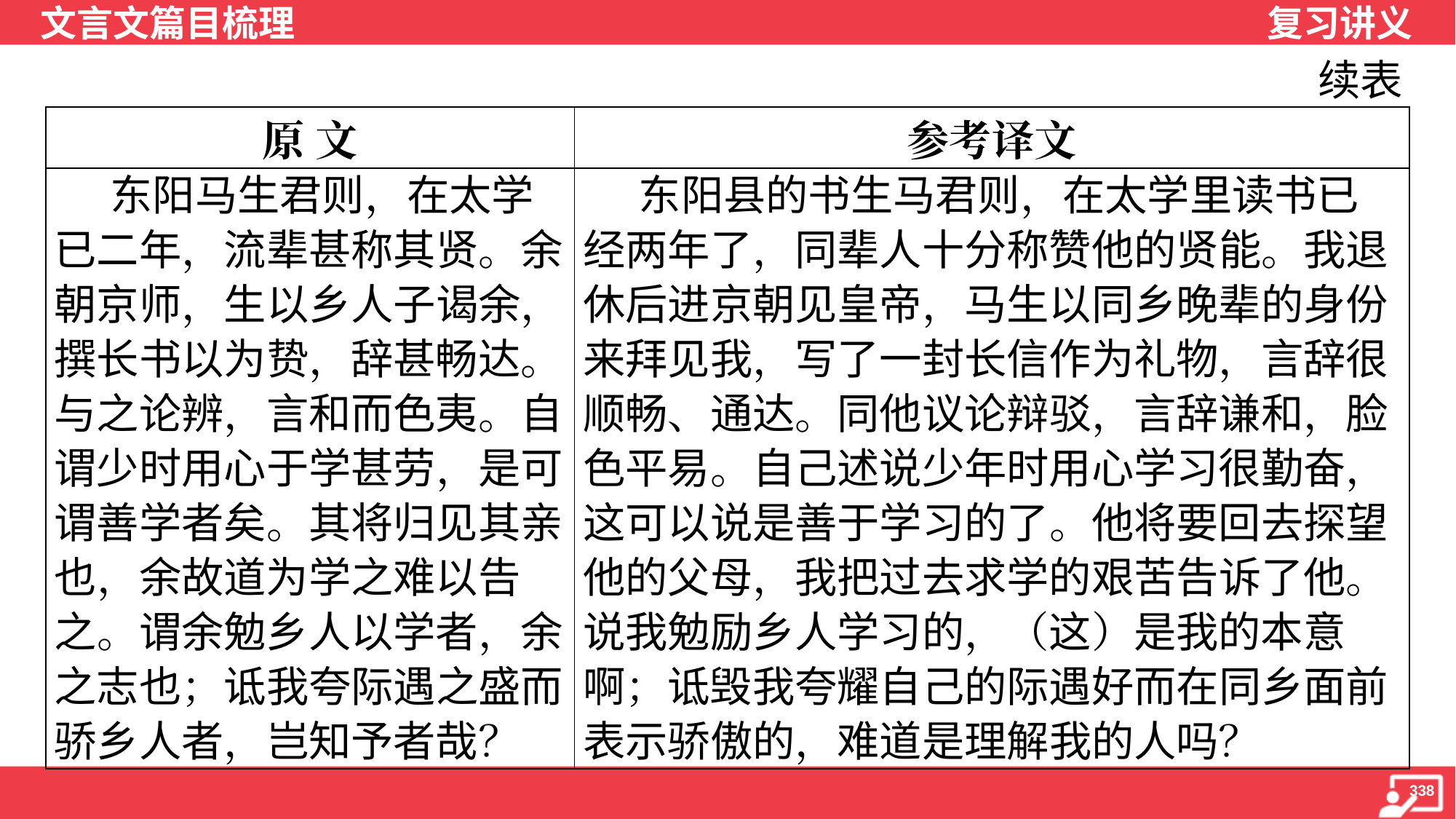

续表
| 原 文 | 参考译文 |
| --- | --- |
| 东阳马生君则，在太学已二年，流辈甚称其贤。余朝京师，生以乡人子谒余，撰长书以为贽，辞甚畅达。与之论辨，言和而色夷。自谓少时用心于学甚劳，是可谓善学者矣。其将归见其亲也，余故道为学之难以告之。谓余勉乡人以学者，余之志也；诋我夸际遇之盛而骄乡人者，岂知予者哉？ | 东阳县的书生马君则，在太学里读书已 经两年了，同辈人十分称赞他的贤能。我退 休后进京朝见皇帝，马生以同乡晚辈的身份 来拜见我，写了一封长信作为礼物，言辞很 顺畅、通达。同他议论辩驳，言辞谦和，脸 色平易。自己述说少年时用心学习很勤奋， 这可以说是善于学习的了。他将要回去探望 他的父母，我把过去求学的艰苦告诉了他。 说我勉励乡人学习的，（这）是我的本意 啊；诋毁我夸耀自己的际遇好而在同乡面前 表示骄傲的，难道是理解我的人吗？ |